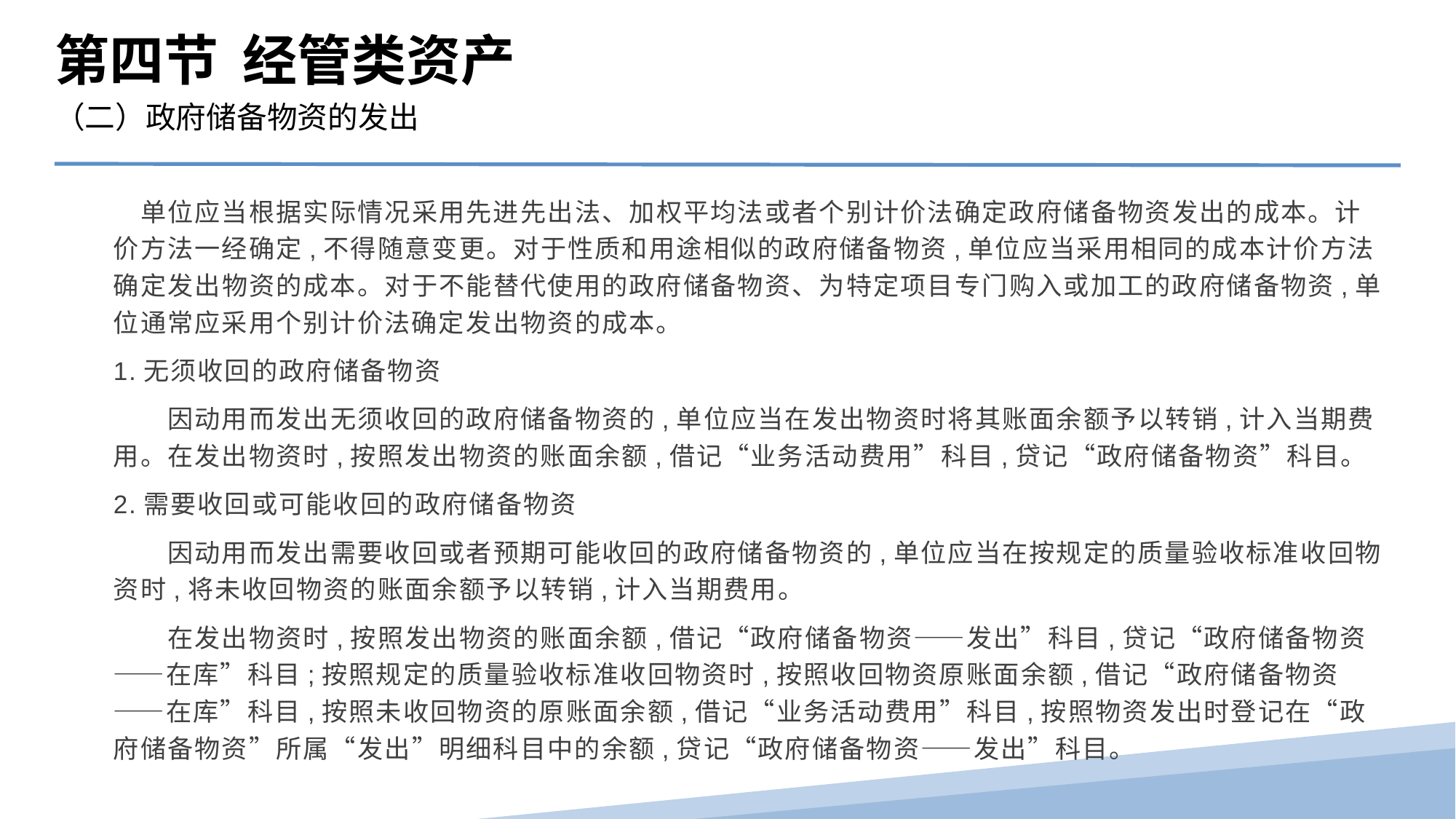

第四节  经管类资产
（二）政府储备物资的发出
　单位应当根据实际情况采用先进先出法、加权平均法或者个别计价法确定政府储备物资发出的成本。计价方法一经确定,不得随意变更。对于性质和用途相似的政府储备物资,单位应当采用相同的成本计价方法确定发出物资的成本。对于不能替代使用的政府储备物资、为特定项目专门购入或加工的政府储备物资,单位通常应采用个别计价法确定发出物资的成本。
1.无须收回的政府储备物资
　　因动用而发出无须收回的政府储备物资的,单位应当在发出物资时将其账面余额予以转销,计入当期费用。在发出物资时,按照发出物资的账面余额,借记“业务活动费用”科目,贷记“政府储备物资”科目。
2.需要收回或可能收回的政府储备物资
　　因动用而发出需要收回或者预期可能收回的政府储备物资的,单位应当在按规定的质量验收标准收回物资时,将未收回物资的账面余额予以转销,计入当期费用。
　　在发出物资时,按照发出物资的账面余额,借记“政府储备物资——发出”科目,贷记“政府储备物资——在库”科目;按照规定的质量验收标准收回物资时,按照收回物资原账面余额,借记“政府储备物资——在库”科目,按照未收回物资的原账面余额,借记“业务活动费用”科目,按照物资发出时登记在“政府储备物资”所属“发出”明细科目中的余额,贷记“政府储备物资——发出”科目。